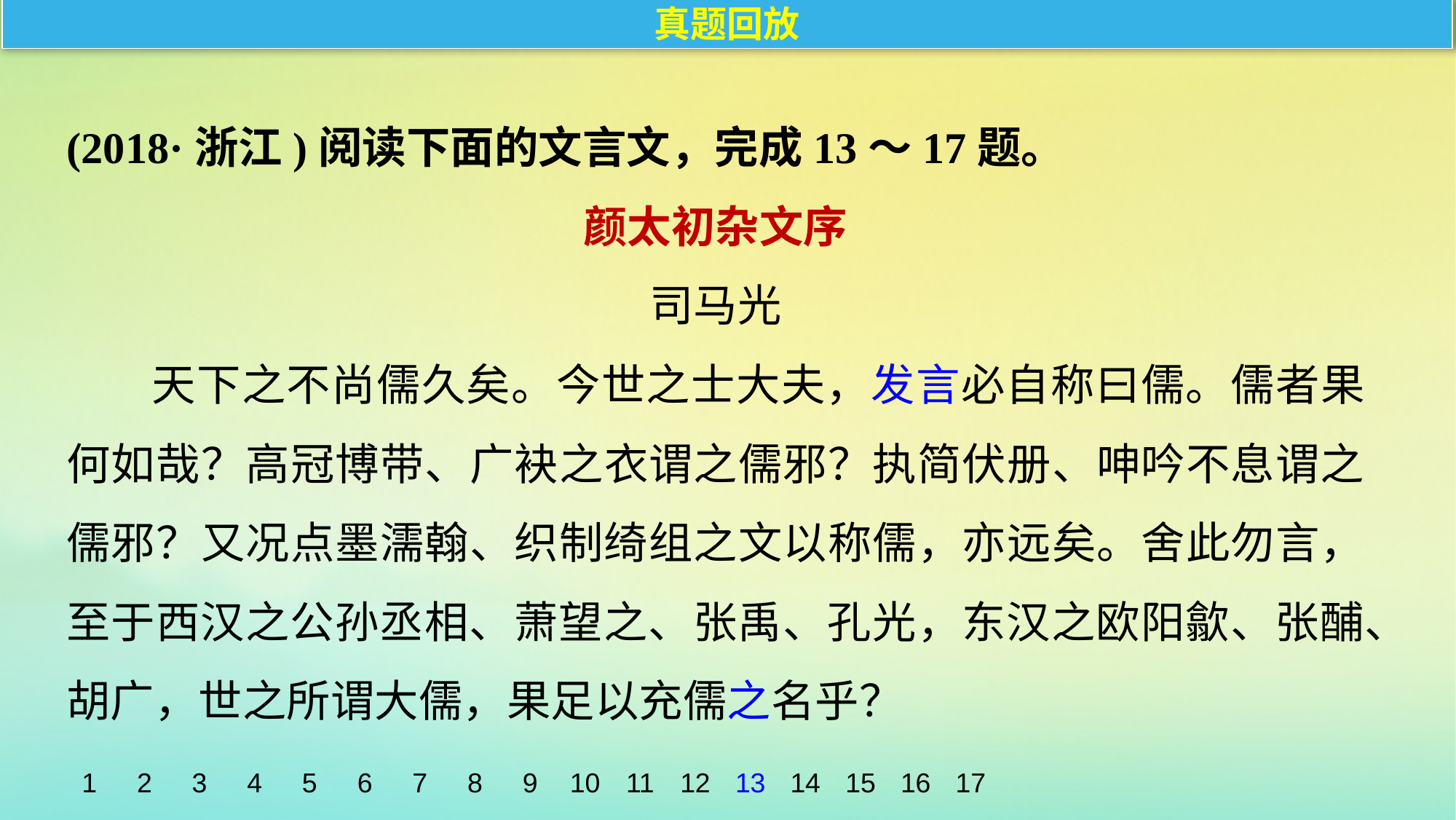

真题回放
(2018·浙江)阅读下面的文言文，完成13～17题。
颜太初杂文序
司马光
天下之不尚儒久矣。今世之士大夫，发言必自称曰儒。儒者果何如哉？高冠博带、广袂之衣谓之儒邪？执简伏册、呻吟不息谓之儒邪？又况点墨濡翰、织制绮组之文以称儒，亦远矣。舍此勿言，至于西汉之公孙丞相、萧望之、张禹、孔光，东汉之欧阳歙、张酺、胡广，世之所谓大儒，果足以充儒之名乎？
1
2
3
4
5
6
7
8
9
10
11
12
13
14
15
16
17